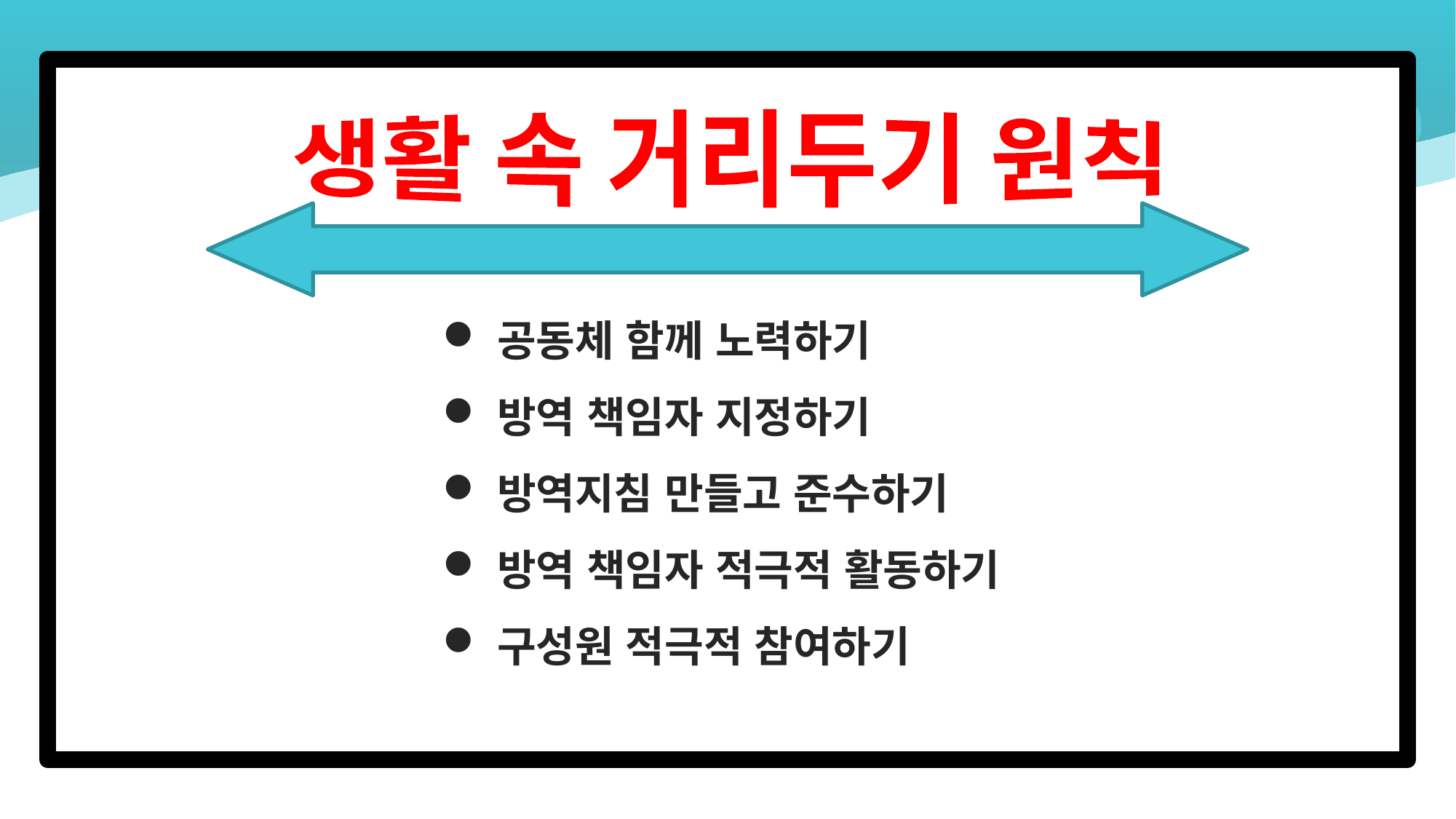

생활 속 거리두기 원칙

공동체 함께 노력하기
방역 책임자 지정하기
방역지침 만들고 준수하기
방역 책임자 적극적 활동하기
구성원 적극적 참여하기